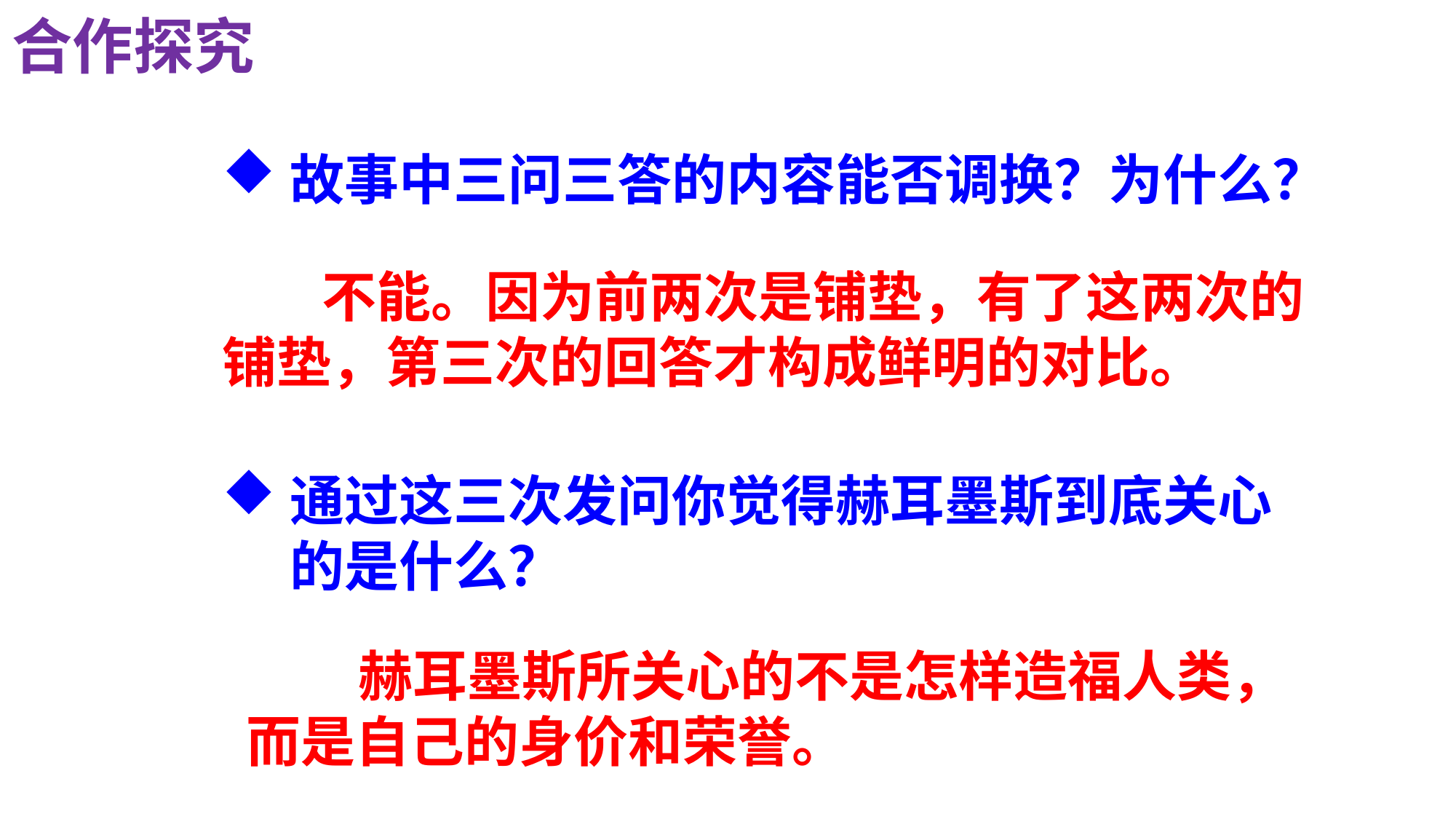

合作探究
故事中三问三答的内容能否调换？为什么？
       不能。因为前两次是铺垫，有了这两次的铺垫，第三次的回答才构成鲜明的对比。
通过这三次发问你觉得赫耳墨斯到底关心的是什么？
        赫耳墨斯所关心的不是怎样造福人类，而是自己的身价和荣誉。